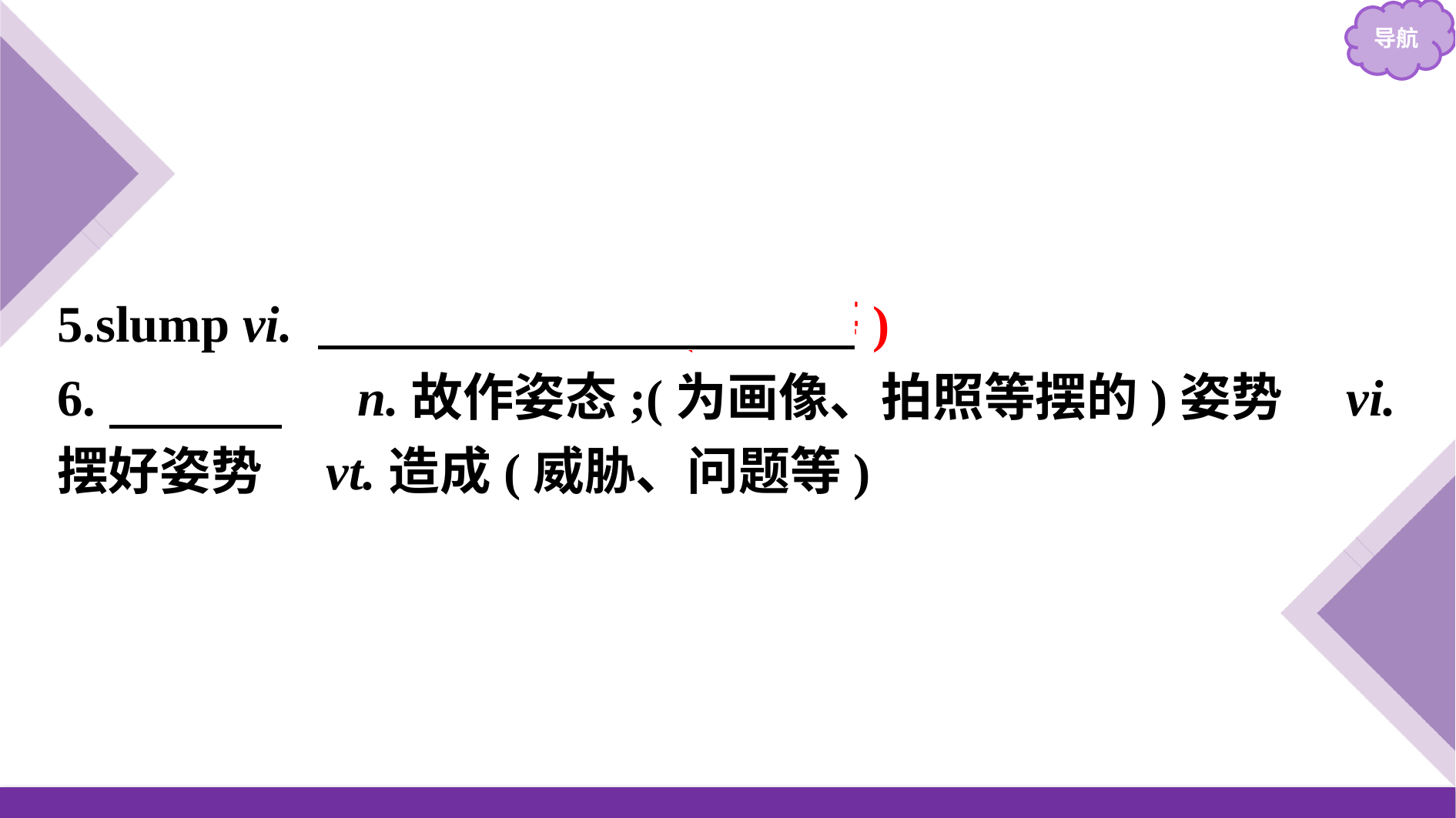

5.slump vi.　垂头弯腰地走(或坐等)
6.　pose　 n.故作姿态;(为画像、拍照等摆的)姿势　vi.摆好姿势　vt.造成(威胁、问题等)